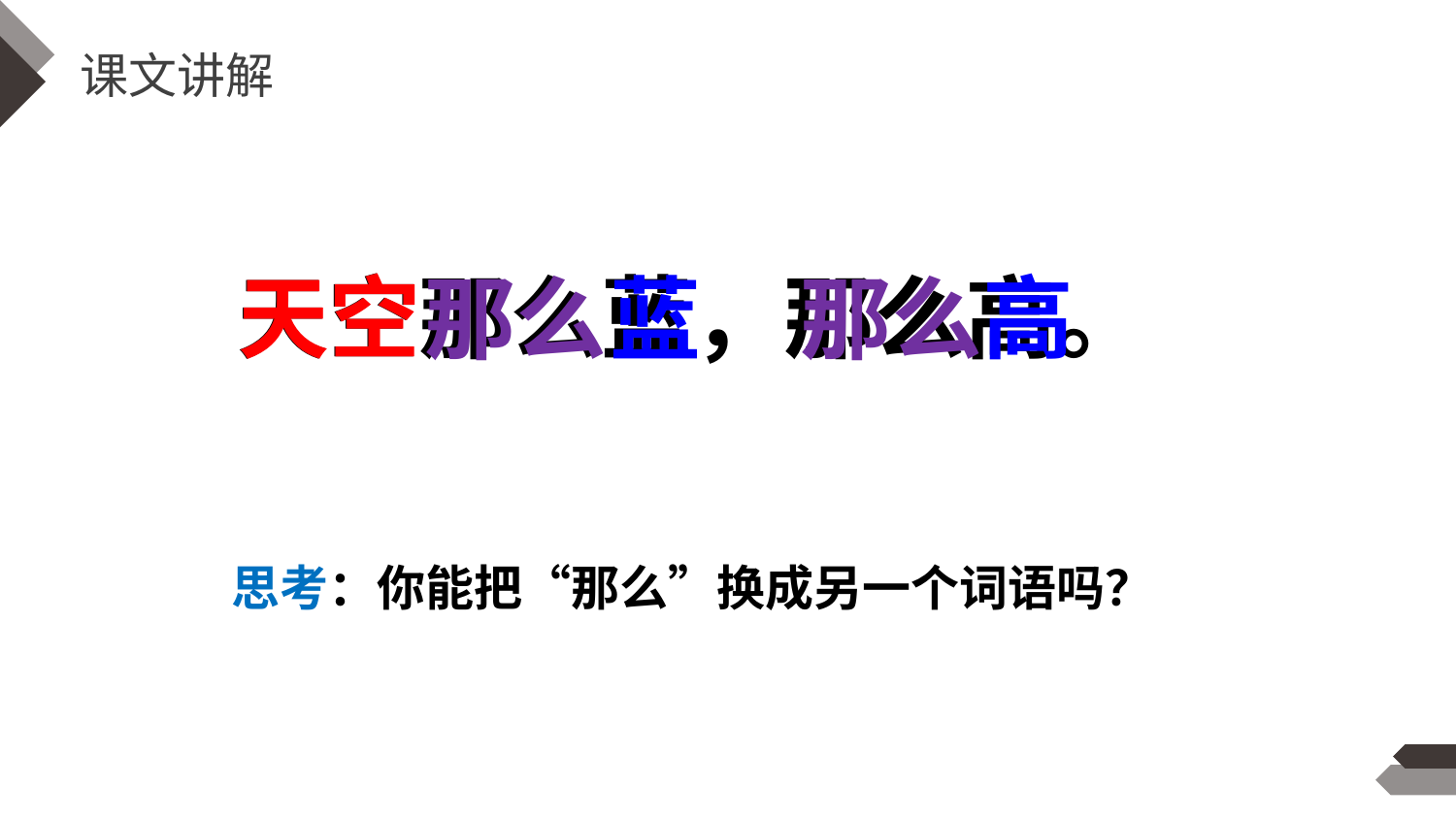

课文讲解
    　天空那么蓝，那么高。
天空
高
那么
蓝
那么
    思考：你能把“那么”换成另一个词语吗？